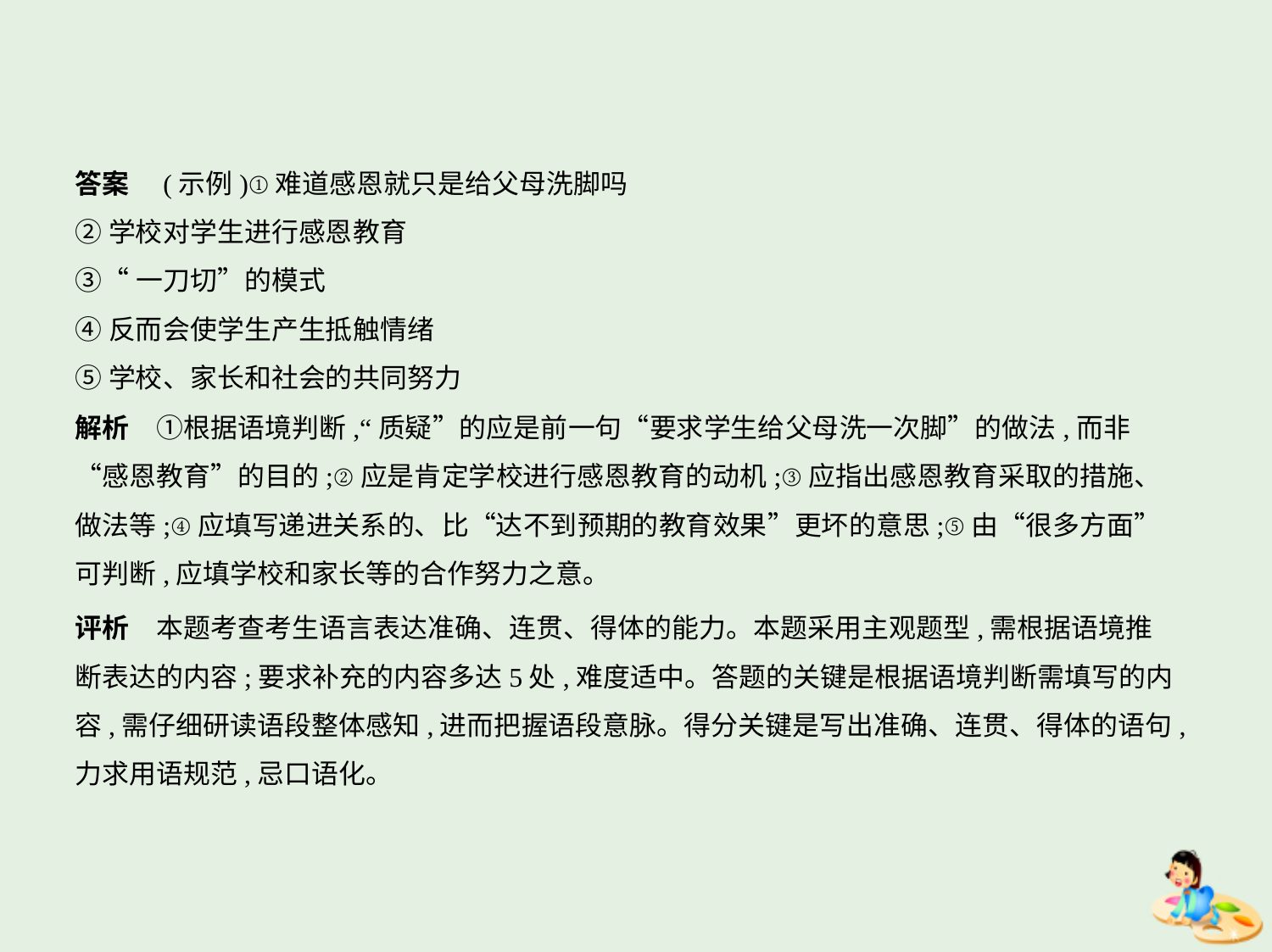

答案　(示例)①难道感恩就只是给父母洗脚吗
②学校对学生进行感恩教育
③“一刀切”的模式
④反而会使学生产生抵触情绪
⑤学校、家长和社会的共同努力
解析　①根据语境判断,“质疑”的应是前一句“要求学生给父母洗一次脚”的做法,而非
“感恩教育”的目的;②应是肯定学校进行感恩教育的动机;③应指出感恩教育采取的措施、
做法等;④应填写递进关系的、比“达不到预期的教育效果”更坏的意思;⑤由“很多方面”
可判断,应填学校和家长等的合作努力之意。
评析　本题考查考生语言表达准确、连贯、得体的能力。本题采用主观题型,需根据语境推
断表达的内容;要求补充的内容多达5处,难度适中。答题的关键是根据语境判断需填写的内
容,需仔细研读语段整体感知,进而把握语段意脉。得分关键是写出准确、连贯、得体的语句,
力求用语规范,忌口语化。